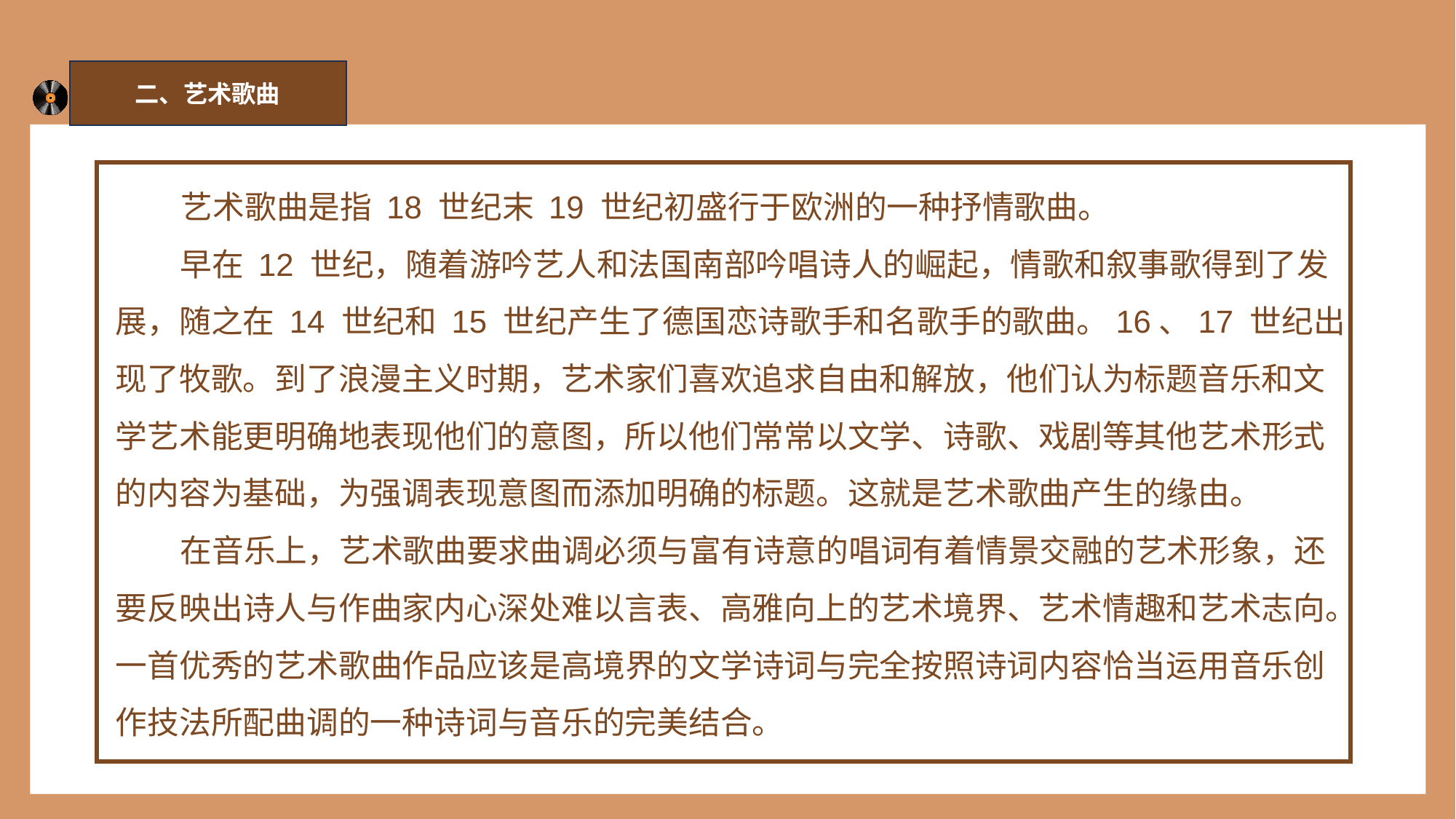

二、艺术歌曲

         艺术歌曲是指 18 世纪末 19 世纪初盛行于欧洲的一种抒情歌曲。
        早在 12 世纪，随着游吟艺人和法国南部吟唱诗人的崛起，情歌和叙事歌得到了发展，随之在 14 世纪和 15 世纪产生了德国恋诗歌手和名歌手的歌曲。16、17 世纪出现了牧歌。到了浪漫主义时期，艺术家们喜欢追求自由和解放，他们认为标题音乐和文学艺术能更明确地表现他们的意图，所以他们常常以文学、诗歌、戏剧等其他艺术形式的内容为基础，为强调表现意图而添加明确的标题。这就是艺术歌曲产生的缘由。
        在音乐上，艺术歌曲要求曲调必须与富有诗意的唱词有着情景交融的艺术形象，还要反映出诗人与作曲家内心深处难以言表、高雅向上的艺术境界、艺术情趣和艺术志向。一首优秀的艺术歌曲作品应该是高境界的文学诗词与完全按照诗词内容恰当运用音乐创作技法所配曲调的一种诗词与音乐的完美结合。